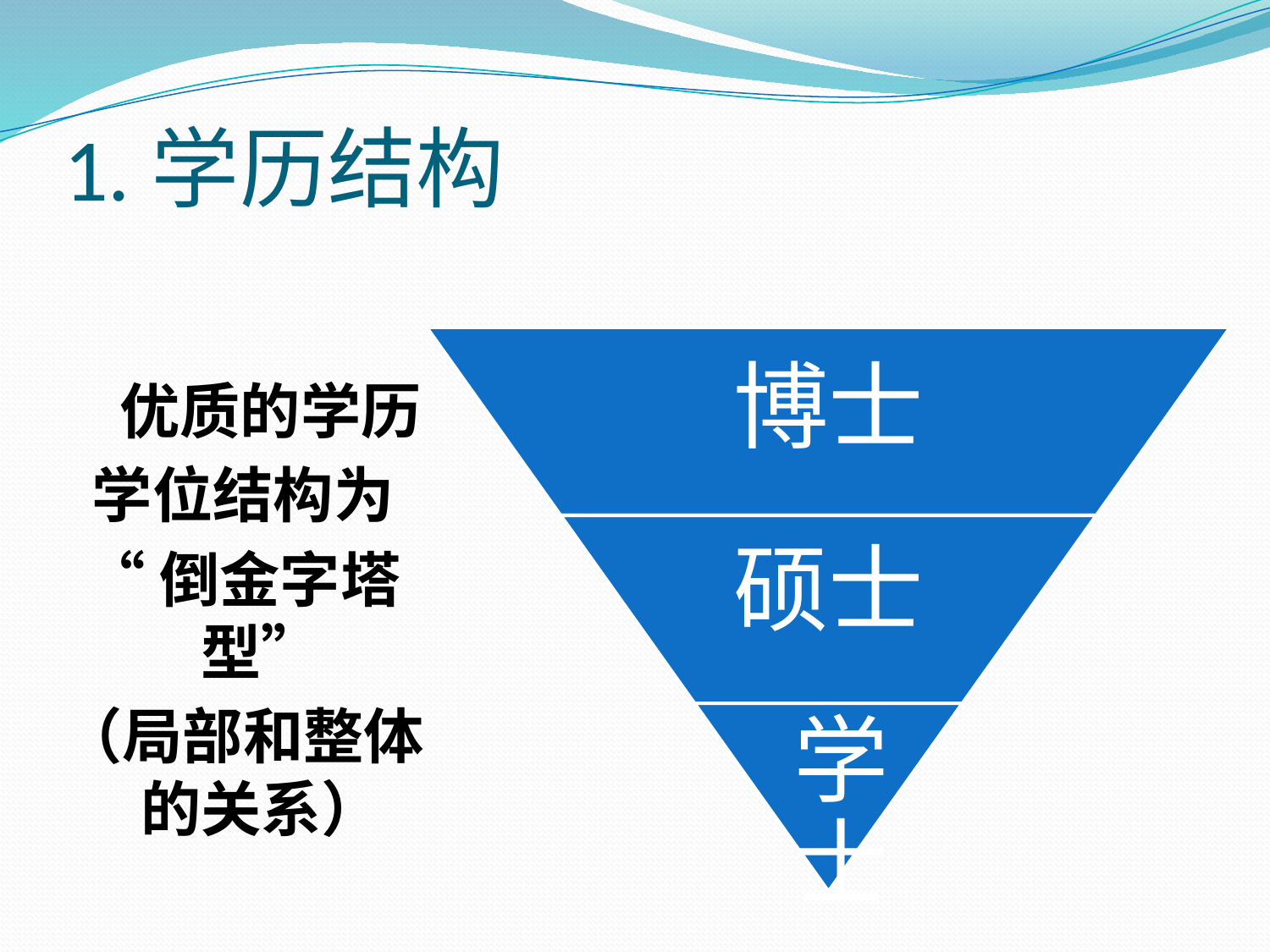

# 1.学历结构
博士
硕士
学士
   优质的学历
学位结构为
“倒金字塔型”
（局部和整体的关系）